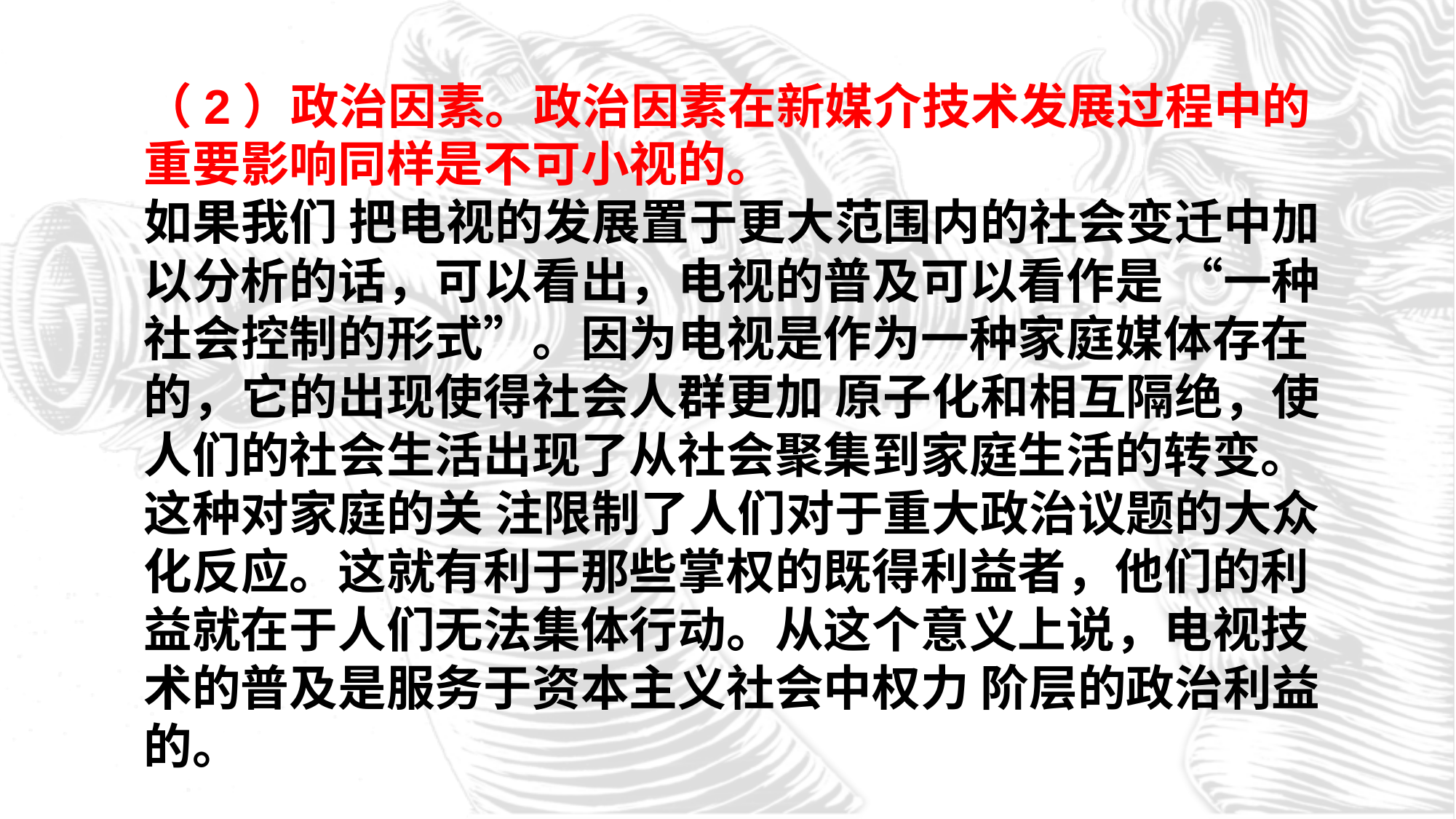

（2）政治因素。政治因素在新媒介技术发展过程中的重要影响同样是不可小视的。
如果我们 把电视的发展置于更大范围内的社会变迁中加以分析的话，可以看出，电视的普及可以看作是 “一种社会控制的形式”。因为电视是作为一种家庭媒体存在的，它的出现使得社会人群更加 原子化和相互隔绝，使人们的社会生活出现了从社会聚集到家庭生活的转变。这种对家庭的关 注限制了人们对于重大政治议题的大众化反应。这就有利于那些掌权的既得利益者，他们的利 益就在于人们无法集体行动。从这个意义上说，电视技术的普及是服务于资本主义社会中权力 阶层的政治利益的。